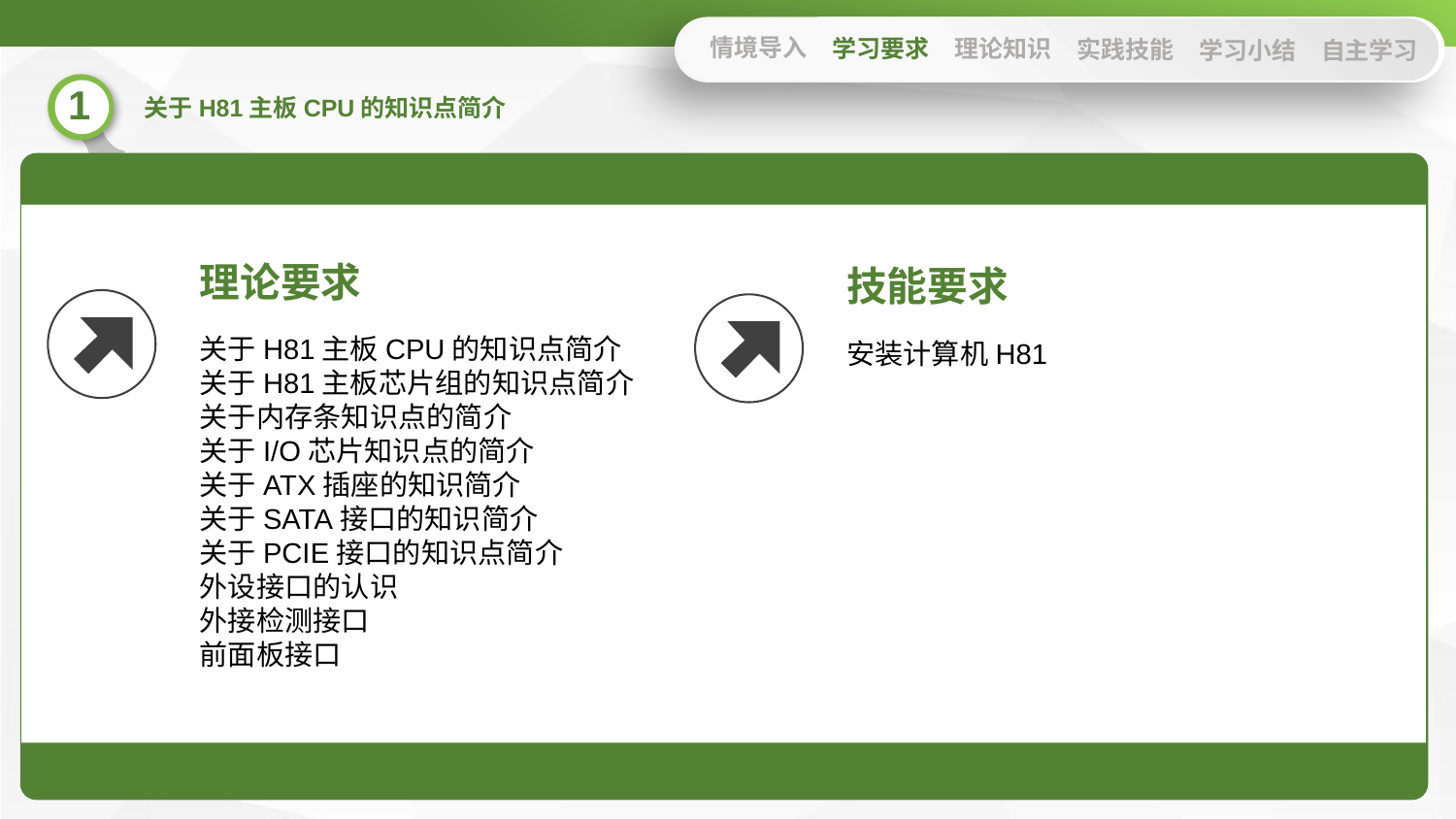

情境导入
学习要求
理论知识
实践技能
学习小结
自主学习

理论要求

关于H81主板CPU的知识点简介
关于H81主板芯片组的知识点简介
关于内存条知识点的简介
关于I/O芯片知识点的简介
关于ATX插座的知识简介
关于SATA接口的知识简介
关于PCIE接口的知识点简介
外设接口的认识
外接检测接口
前面板接口

技能要求

安装计算机H81